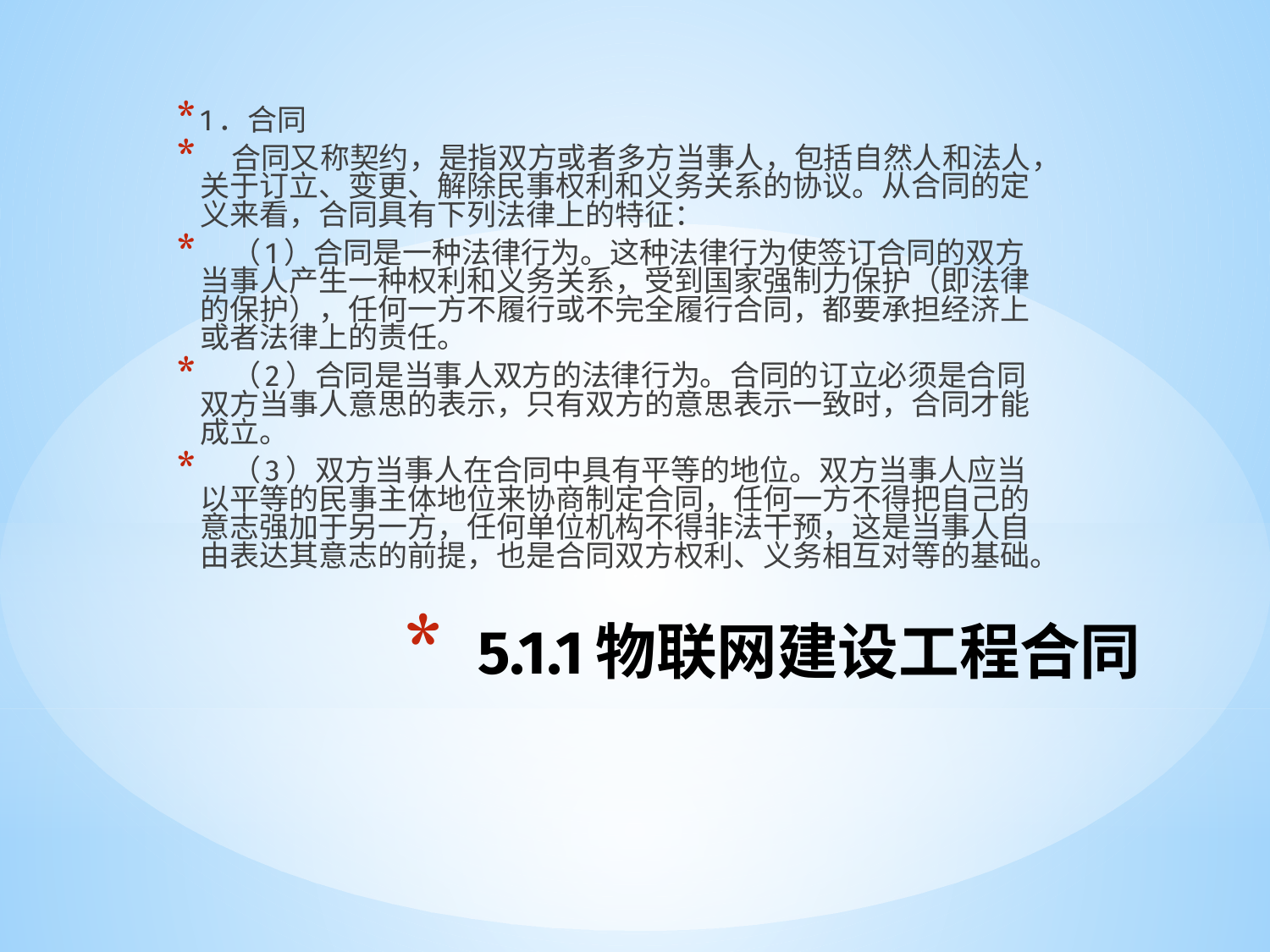

1．合同
    合同又称契约，是指双方或者多方当事人，包括自然人和法人，关于订立、变更、解除民事权利和义务关系的协议。从合同的定义来看，合同具有下列法律上的特征：
    （1）合同是一种法律行为。这种法律行为使签订合同的双方当事人产生一种权利和义务关系，受到国家强制力保护（即法律的保护），任何一方不履行或不完全履行合同，都要承担经济上或者法律上的责任。
    （2）合同是当事人双方的法律行为。合同的订立必须是合同双方当事人意思的表示，只有双方的意思表示一致时，合同才能成立。
    （3）双方当事人在合同中具有平等的地位。双方当事人应当以平等的民事主体地位来协商制定合同，任何一方不得把自己的意志强加于另一方，任何单位机构不得非法干预，这是当事人自由表达其意志的前提，也是合同双方权利、义务相互对等的基础。
# 5.1.1物联网建设工程合同